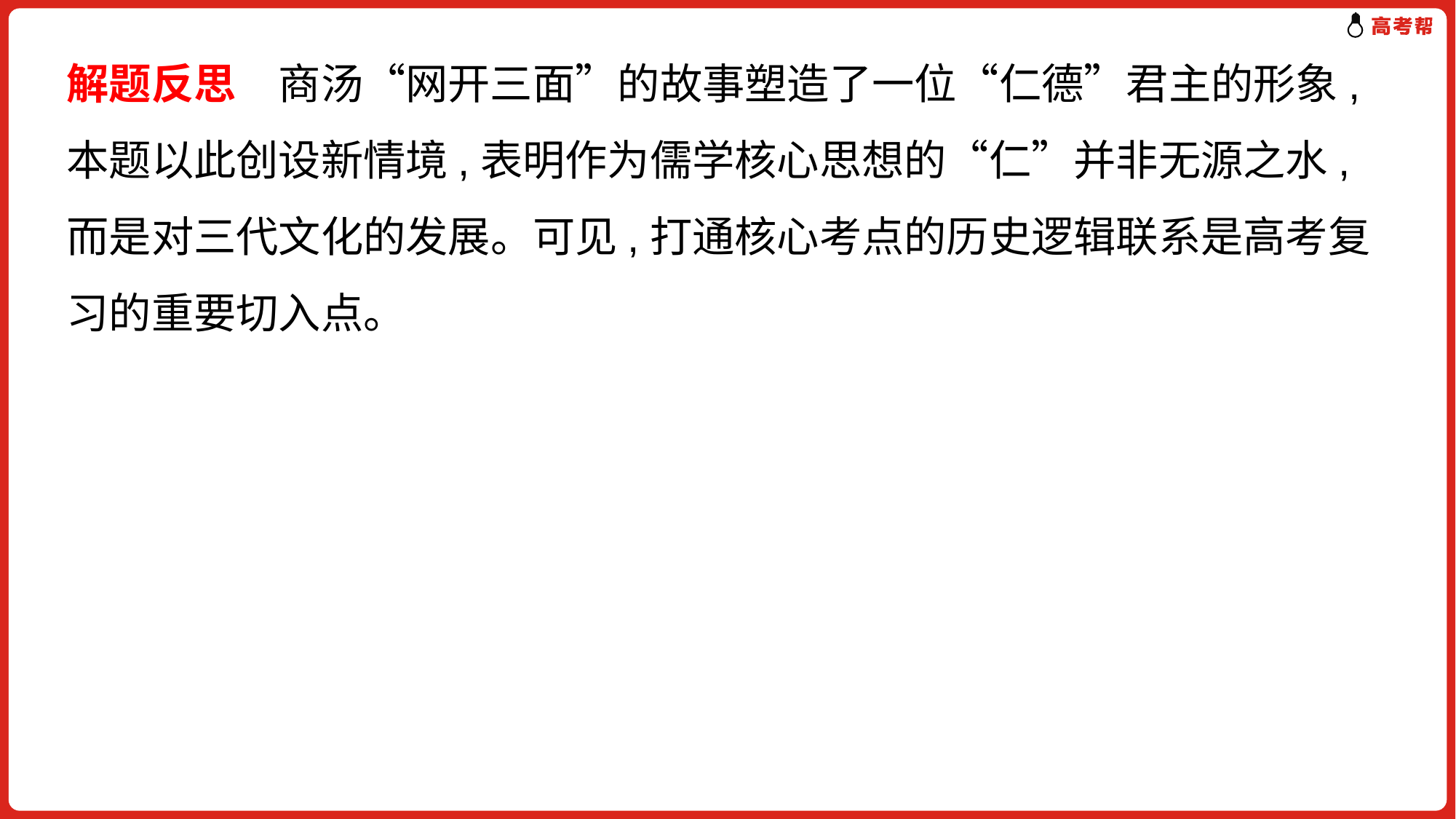

解题反思　商汤“网开三面”的故事塑造了一位“仁德”君主的形象,本题以此创设新情境,表明作为儒学核心思想的“仁”并非无源之水,而是对三代文化的发展。可见,打通核心考点的历史逻辑联系是高考复习的重要切入点。